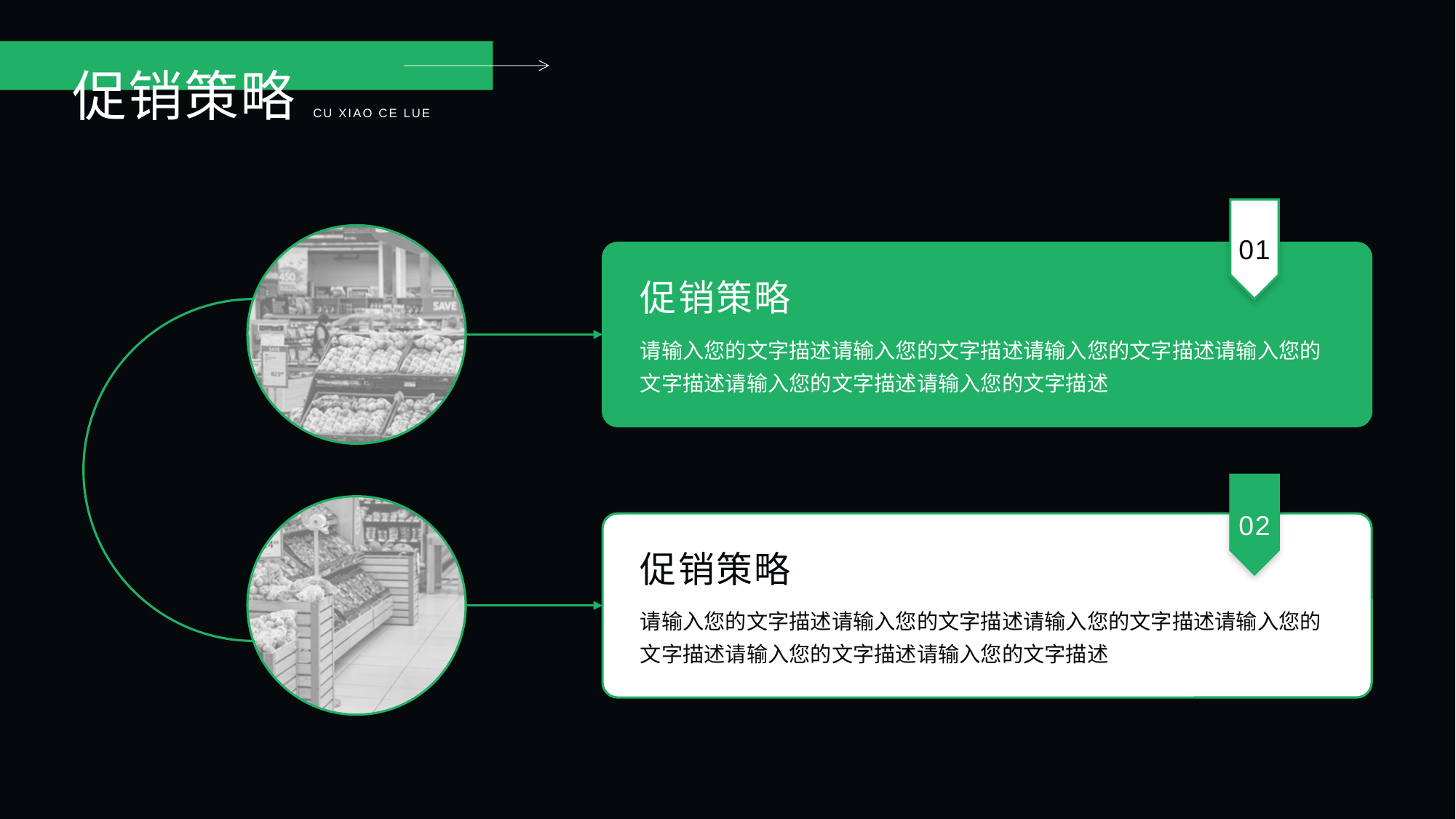

促销策略
CU XIAO CE LUE

01

促销策略

请输入您的文字描述请输入您的文字描述请输入您的文字描述请输入您的文字描述请输入您的文字描述请输入您的文字描述

02

促销策略
请输入您的文字描述请输入您的文字描述请输入您的文字描述请输入您的文字描述请输入您的文字描述请输入您的文字描述